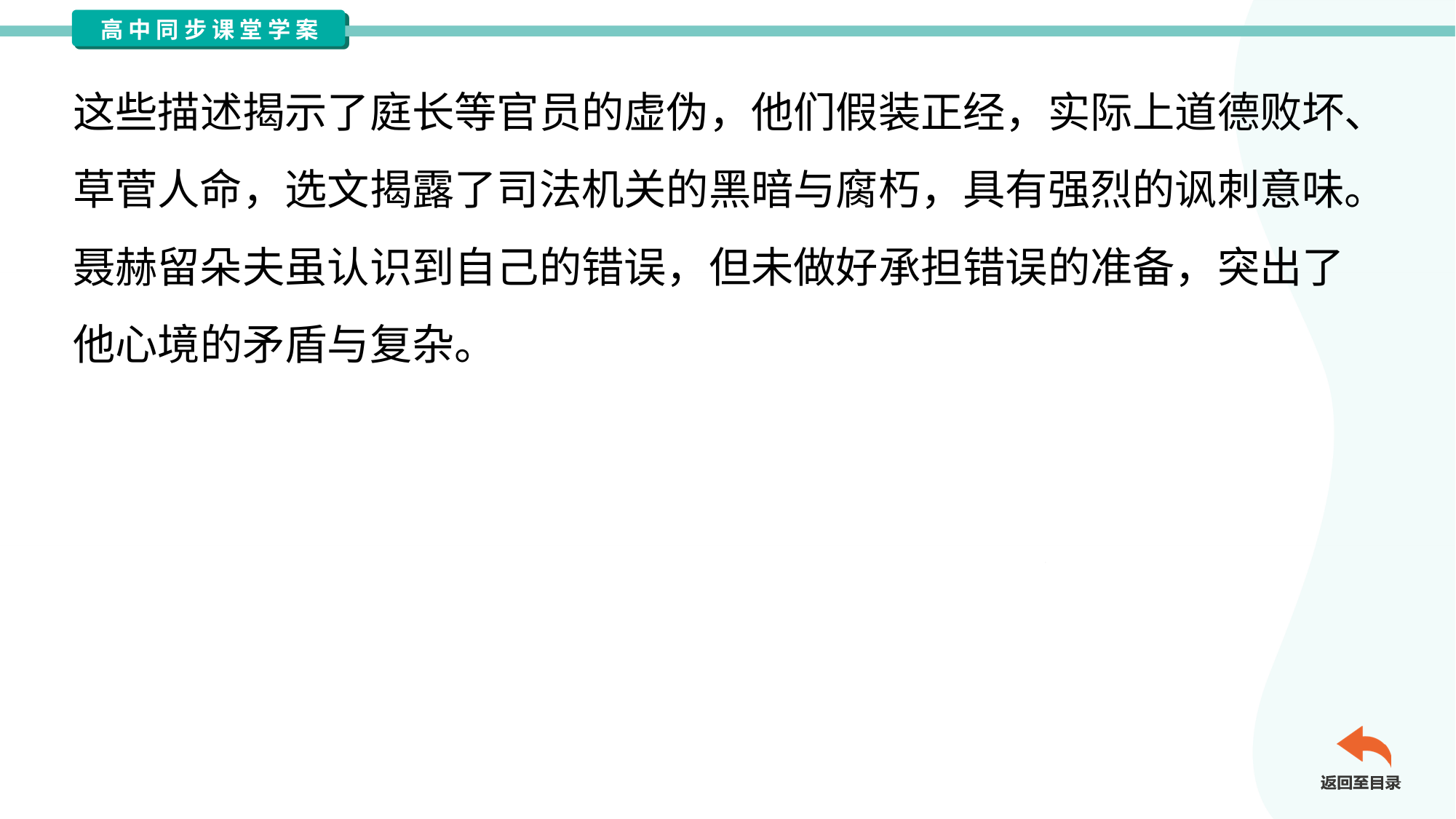

这些描述揭示了庭长等官员的虚伪，他们假装正经，实际上道德败坏、
草菅人命，选文揭露了司法机关的黑暗与腐朽，具有强烈的讽刺意味。
聂赫留朵夫虽认识到自己的错误，但未做好承担错误的准备，突出了
他心境的矛盾与复杂。